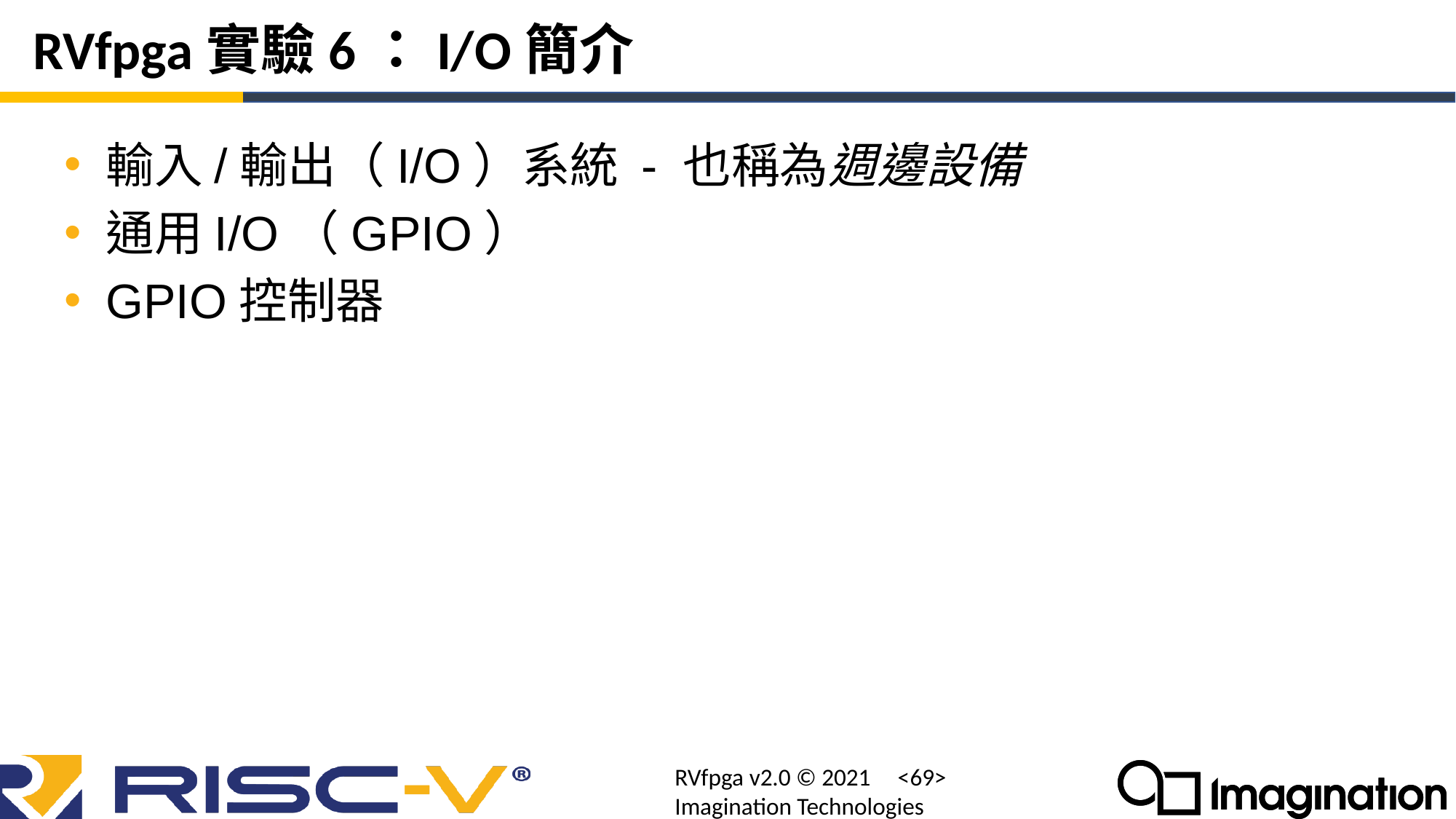

# RVfpga實驗6：I/O簡介
輸入/輸出（I/O）系統 - 也稱為週邊設備
通用I/O（GPIO）
GPIO控制器